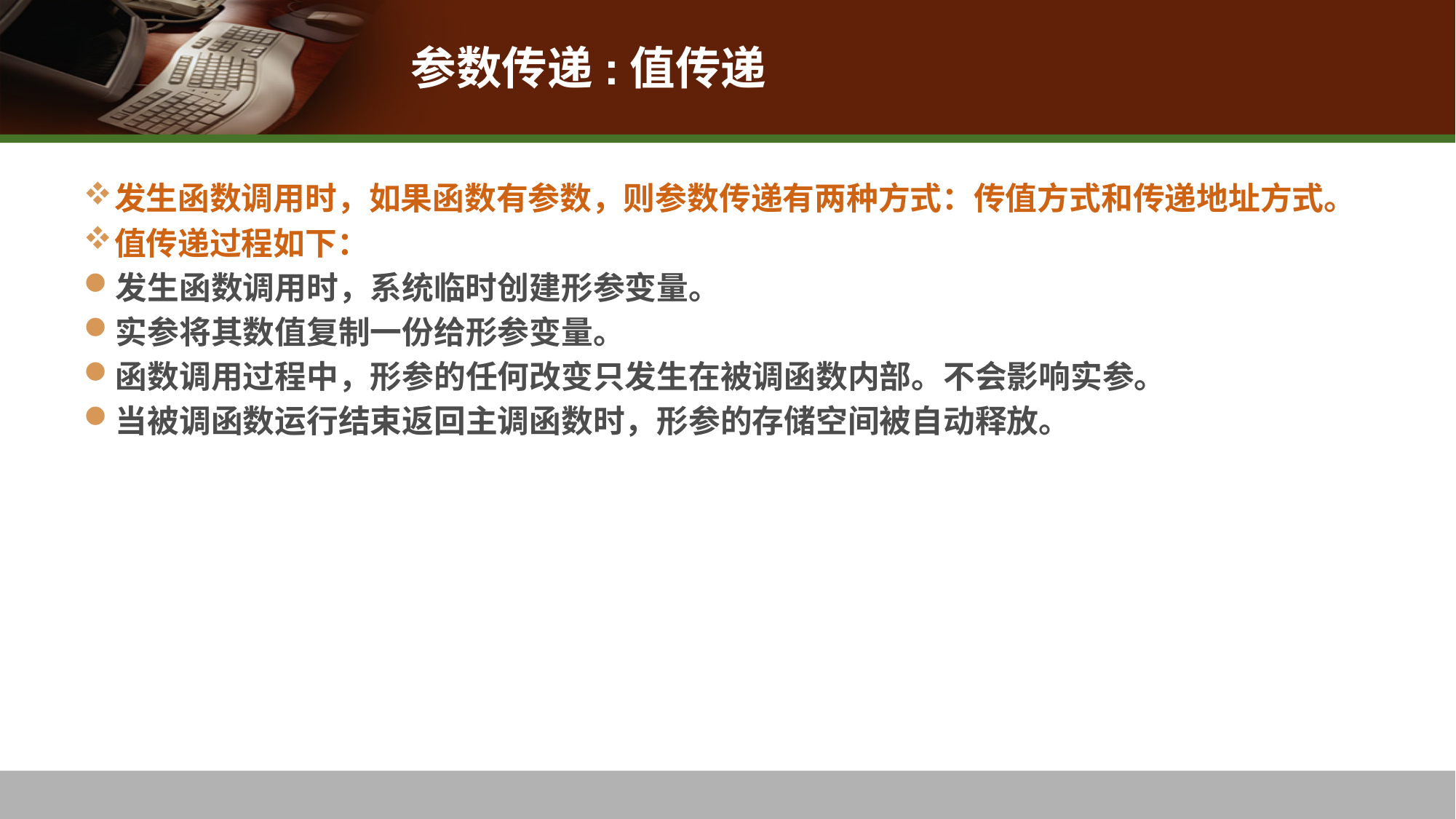

# 参数传递:值传递
发生函数调用时，如果函数有参数，则参数传递有两种方式：传值方式和传递地址方式。
值传递过程如下：
发生函数调用时，系统临时创建形参变量。
实参将其数值复制一份给形参变量。
函数调用过程中，形参的任何改变只发生在被调函数内部。不会影响实参。
当被调函数运行结束返回主调函数时，形参的存储空间被自动释放。